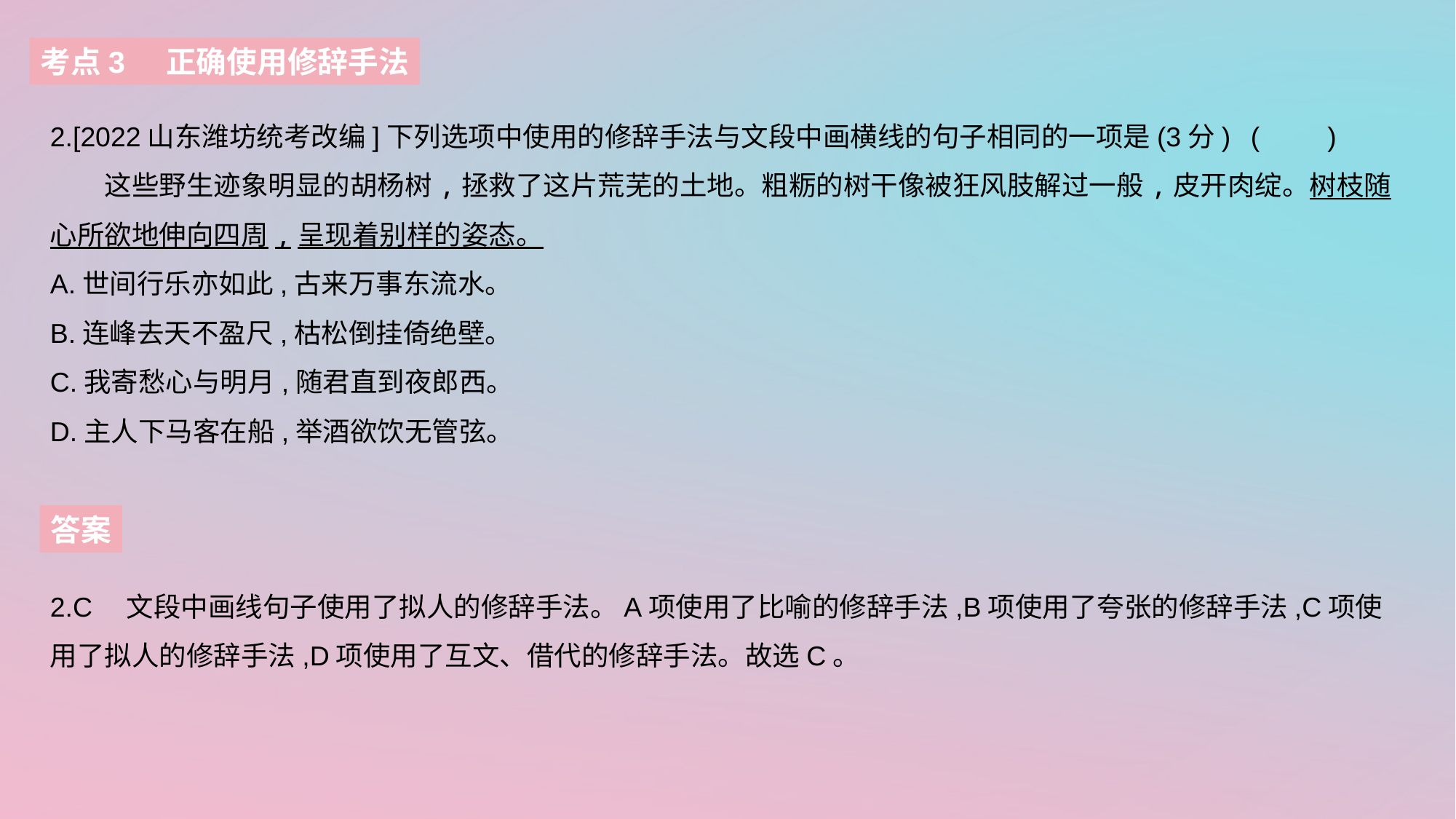

考点3    正确使用修辞手法
2.[2022山东潍坊统考改编]下列选项中使用的修辞手法与文段中画横线的句子相同的一项是(3分)	(　　)
　　这些野生迹象明显的胡杨树,拯救了这片荒芜的土地。粗粝的树干像被狂风肢解过一般,皮开肉绽。树枝随心所欲地伸向四周,呈现着别样的姿态。
A.世间行乐亦如此,古来万事东流水。
B.连峰去天不盈尺,枯松倒挂倚绝壁。
C.我寄愁心与明月,随君直到夜郎西。
D.主人下马客在船,举酒欲饮无管弦。
答案
2.C　文段中画线句子使用了拟人的修辞手法。A项使用了比喻的修辞手法,B项使用了夸张的修辞手法,C项使用了拟人的修辞手法,D项使用了互文、借代的修辞手法。故选C。